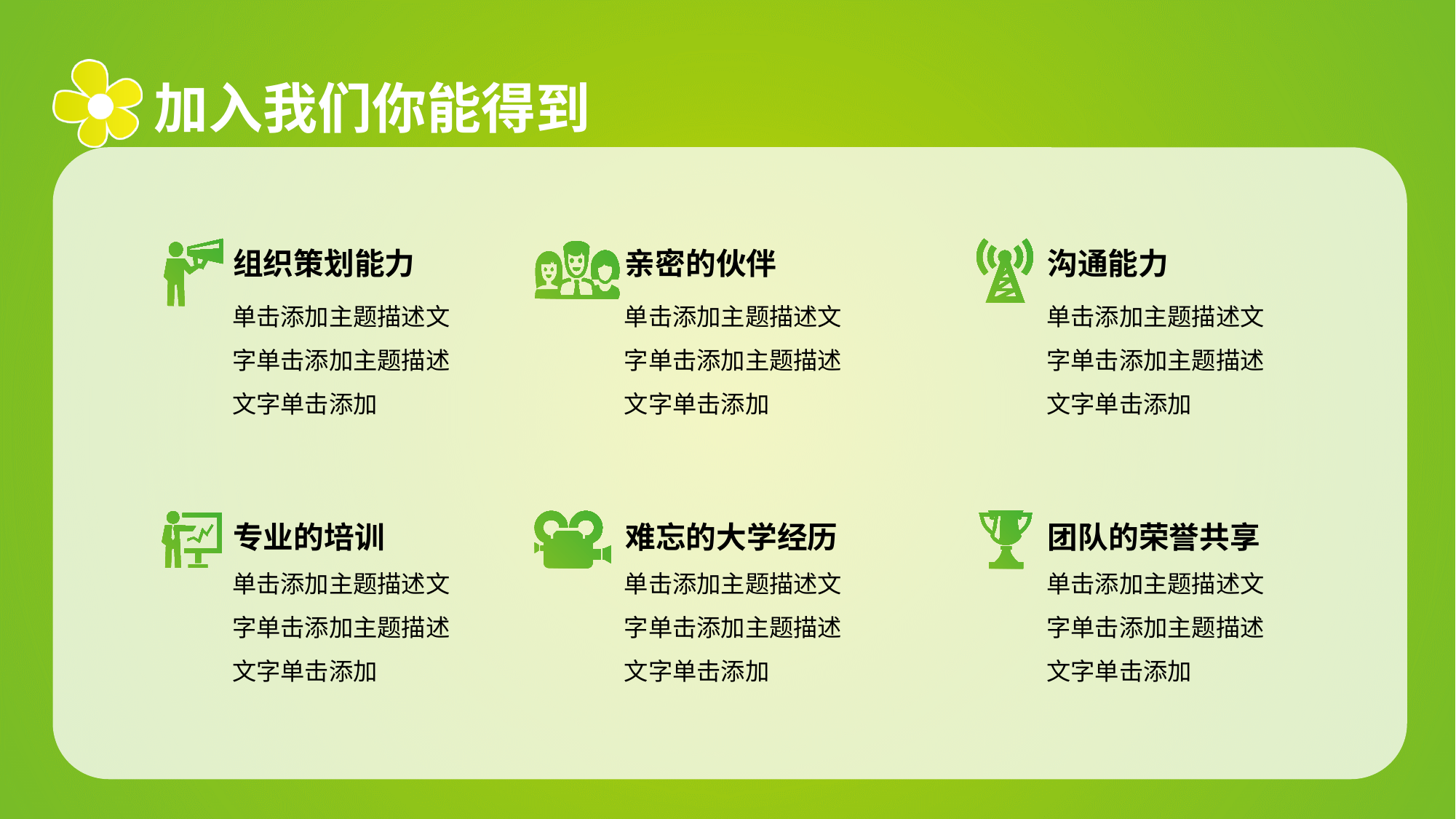

加入我们你能得到

组织策划能力
单击添加主题描述文字单击添加主题描述文字单击添加
亲密的伙伴
单击添加主题描述文字单击添加主题描述文字单击添加
沟通能力
单击添加主题描述文字单击添加主题描述文字单击添加

专业的培训
单击添加主题描述文字单击添加主题描述文字单击添加
难忘的大学经历
单击添加主题描述文字单击添加主题描述文字单击添加
团队的荣誉共享
单击添加主题描述文字单击添加主题描述文字单击添加